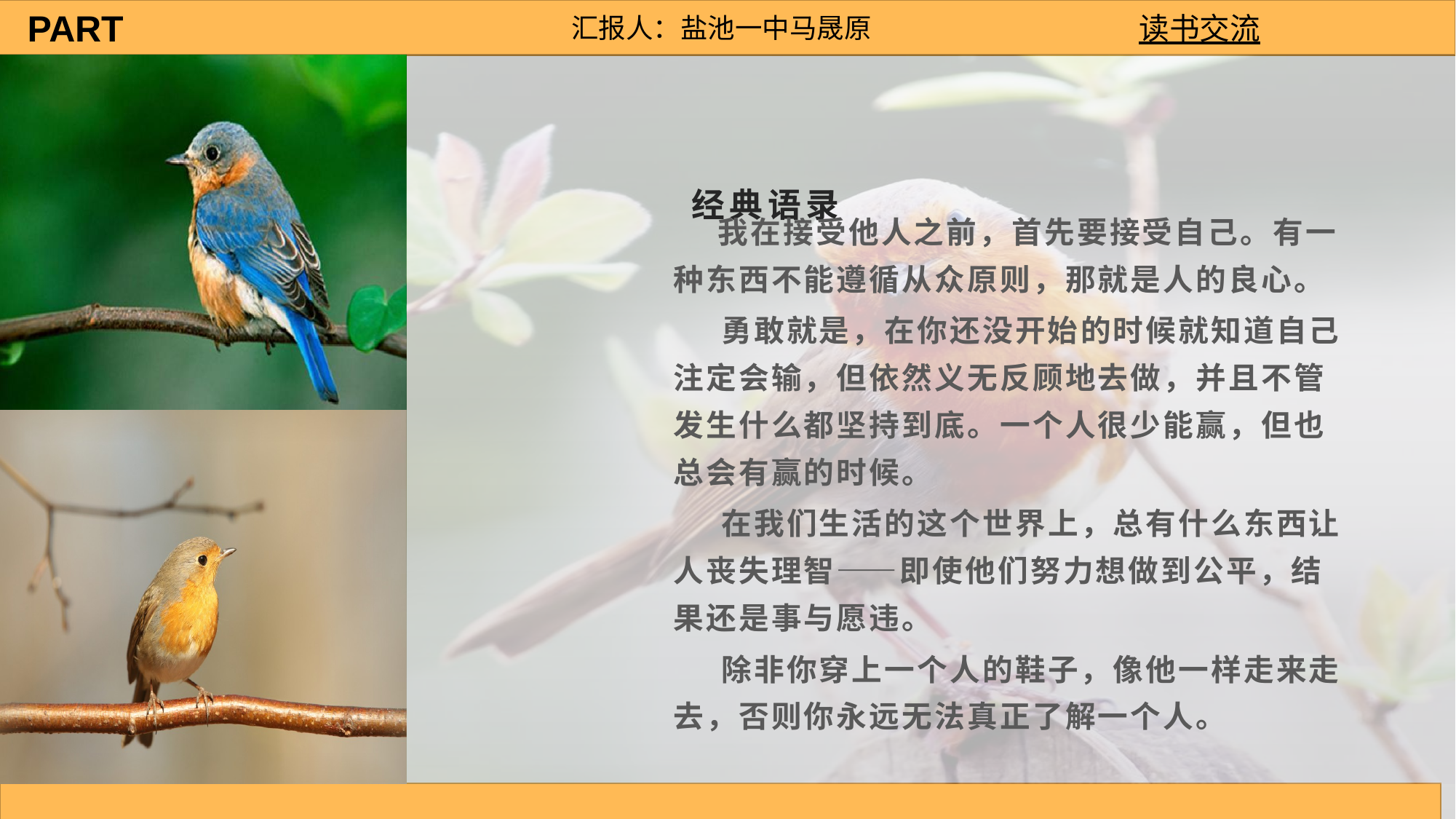

# 经典语录
       我在接受他人之前，首先要接受自己。有一种东西不能遵循从众原则，那就是人的良心。
     勇敢就是，在你还没开始的时候就知道自己注定会输，但依然义无反顾地去做，并且不管发生什么都坚持到底。一个人很少能赢，但也总会有赢的时候。
     在我们生活的这个世界上，总有什么东西让人丧失理智——即使他们努力想做到公平，结果还是事与愿违。
     除非你穿上一个人的鞋子，像他一样走来走去，否则你永远无法真正了解一个人。